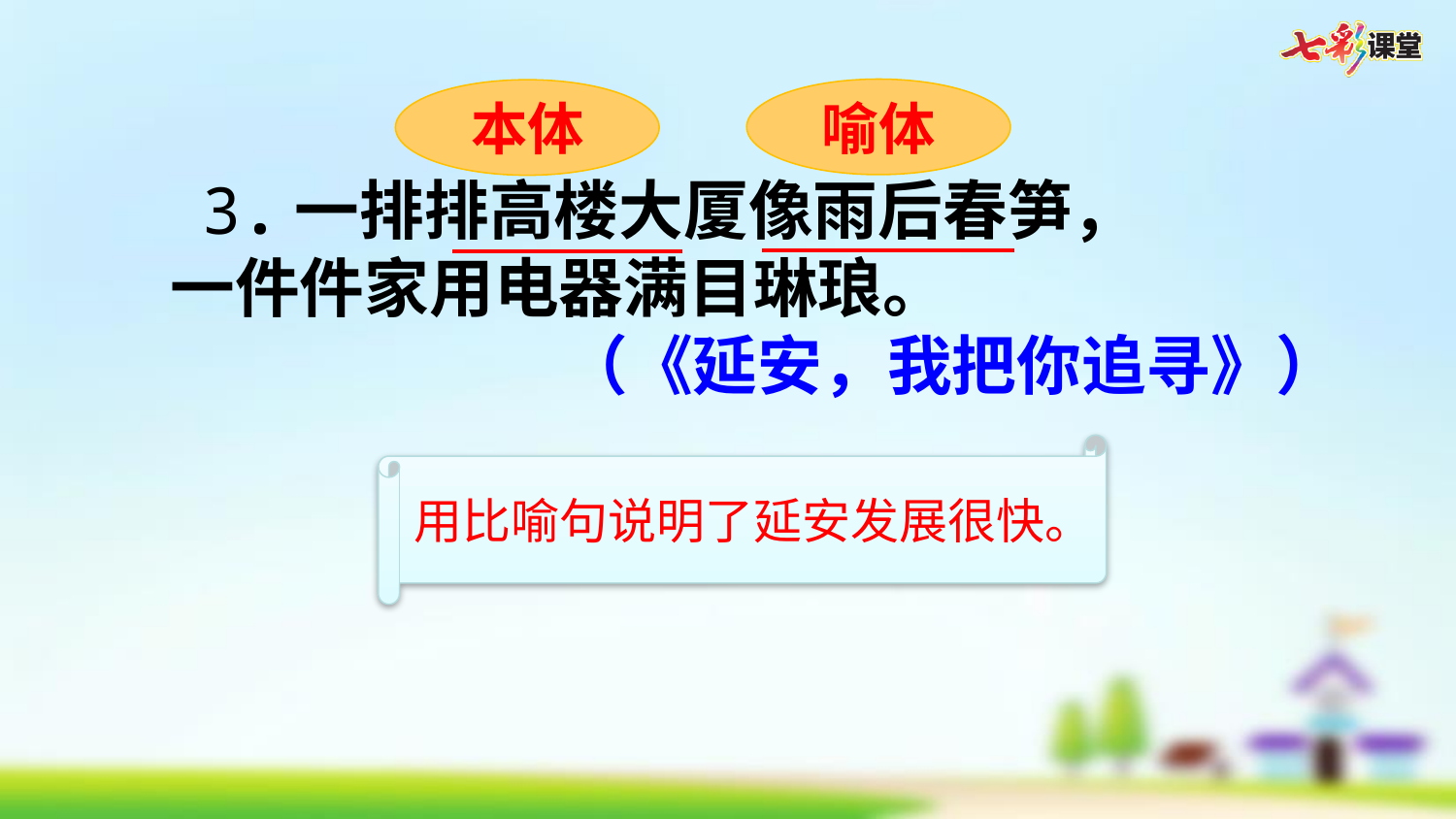

喻体
本体
    3.一排排高楼大厦像雨后春笋，
      一件件家用电器满目琳琅。
（《延安，我把你追寻》）

用比喻句说明了延安发展很快。